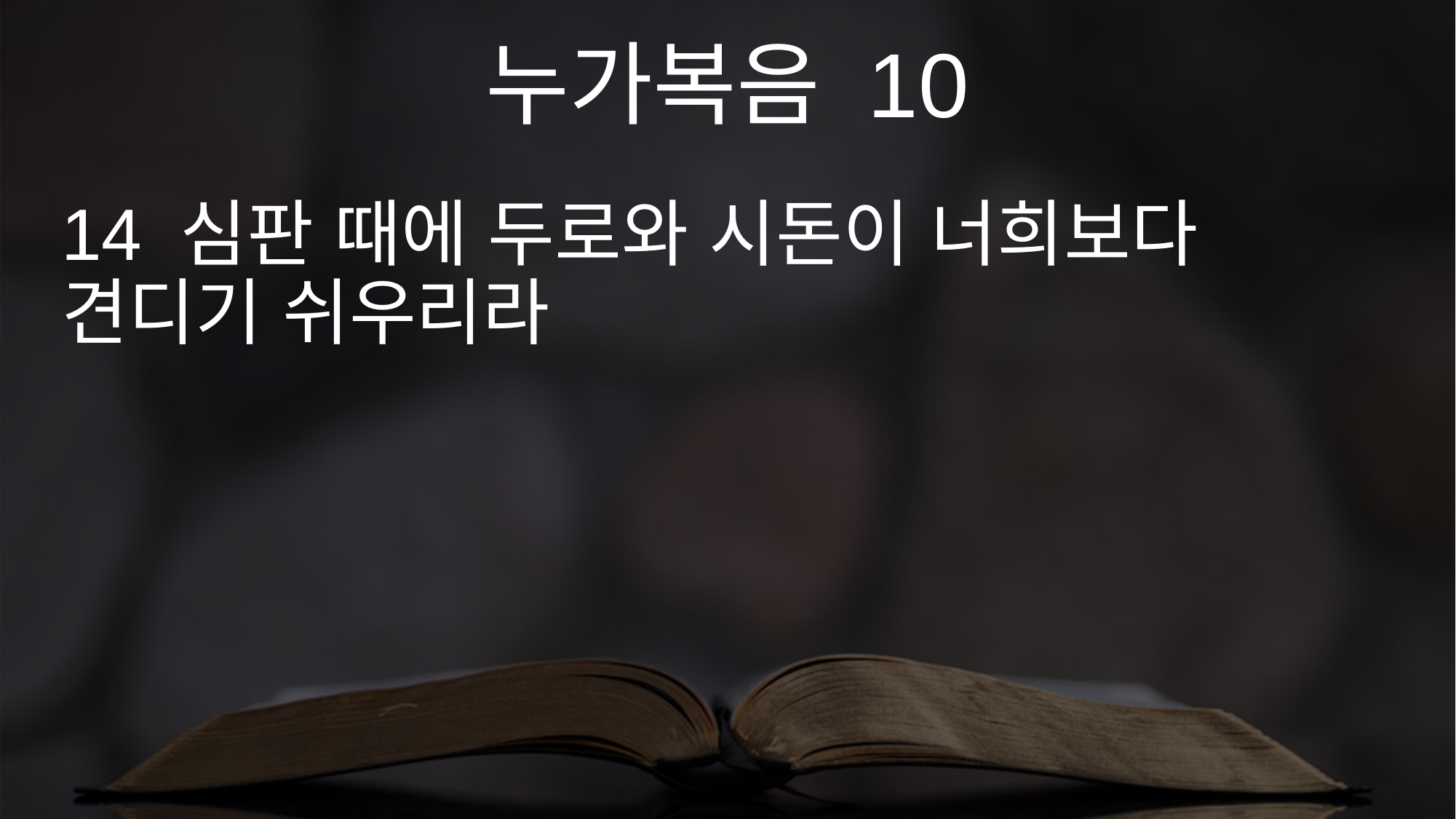

누가복음 10
14 심판 때에 두로와 시돈이 너희보다 견디기 쉬우리라